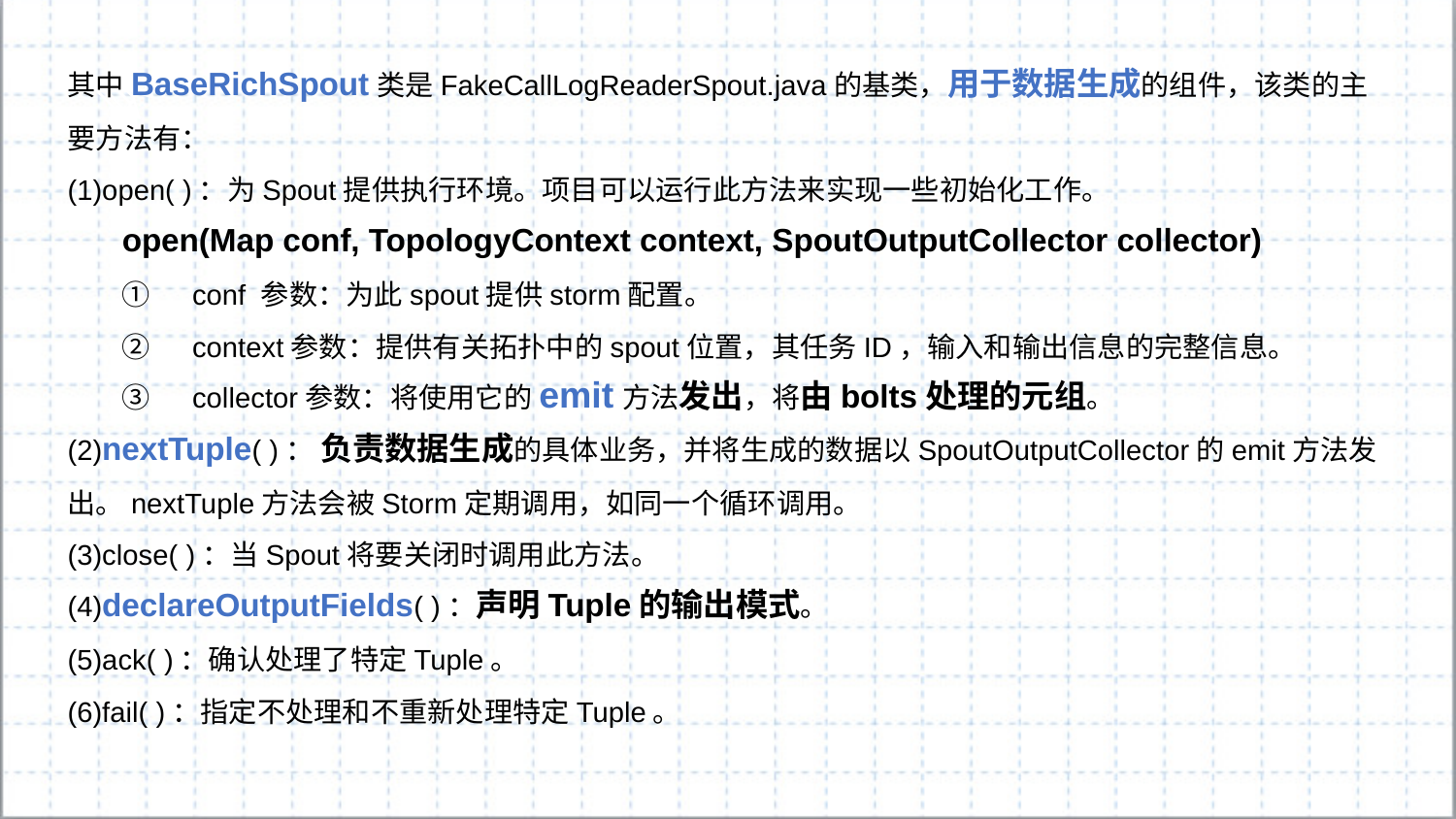

其中BaseRichSpout类是FakeCallLogReaderSpout.java的基类，用于数据生成的组件，该类的主要方法有：
(1)open( )：为Spout提供执行环境。项目可以运行此方法来实现一些初始化工作。
open(Map conf, TopologyContext context, SpoutOutputCollector collector)
①　conf 参数：为此spout提供storm配置。
②　context参数：提供有关拓扑中的spout位置，其任务ID，输入和输出信息的完整信息。
③　collector参数：将使用它的emit方法发出，将由bolts处理的元组。
(2)nextTuple( )： 负责数据生成的具体业务，并将生成的数据以SpoutOutputCollector的emit方法发出。nextTuple方法会被Storm定期调用，如同一个循环调用。
(3)close( )：当Spout将要关闭时调用此方法。
(4)declareOutputFields( )：声明Tuple的输出模式。
(5)ack( )：确认处理了特定Tuple。
(6)fail( )：指定不处理和不重新处理特定Tuple。